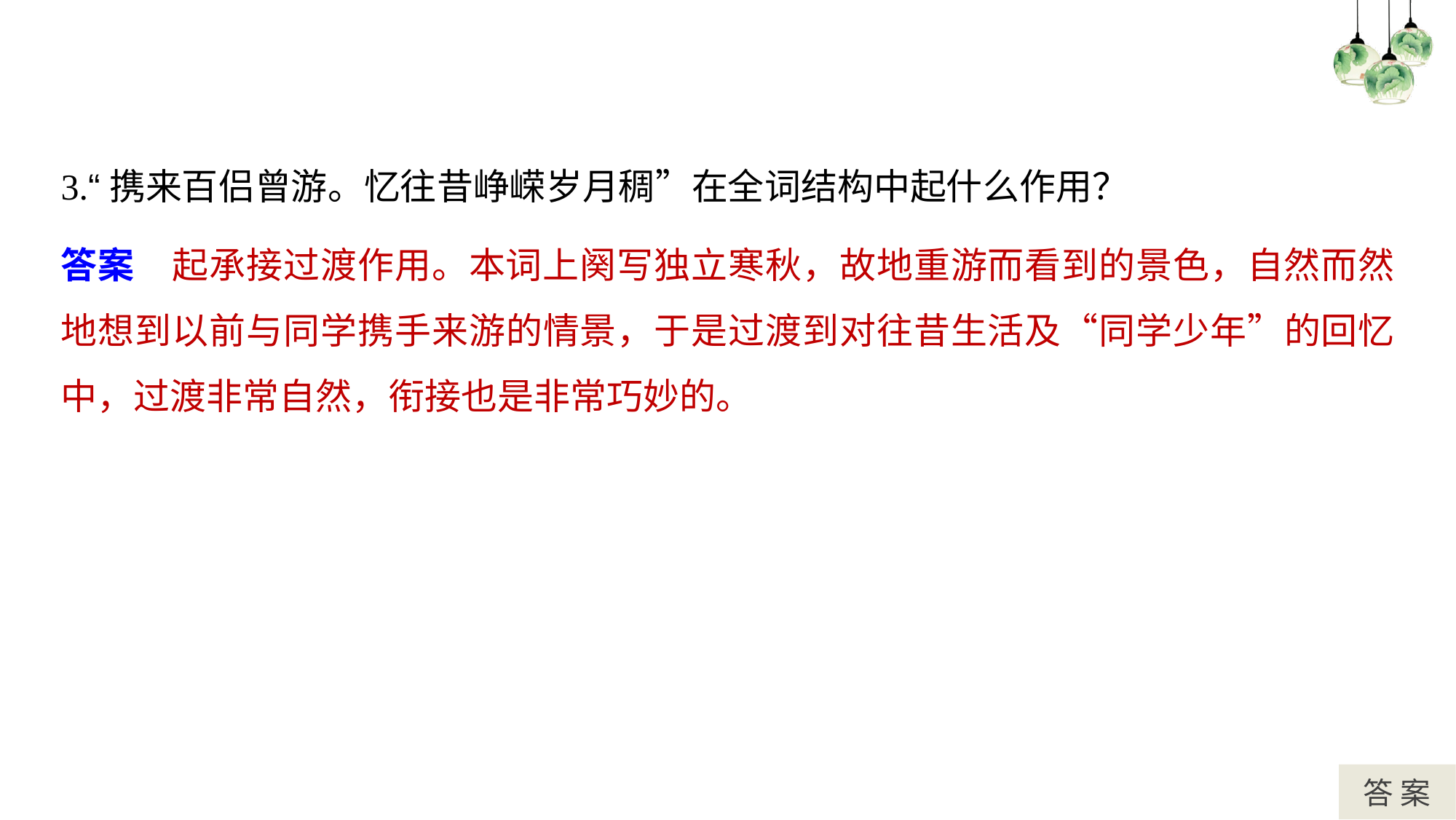

3.“携来百侣曾游。忆往昔峥嵘岁月稠”在全词结构中起什么作用？
答案　起承接过渡作用。本词上阕写独立寒秋，故地重游而看到的景色，自然而然地想到以前与同学携手来游的情景，于是过渡到对往昔生活及“同学少年”的回忆中，过渡非常自然，衔接也是非常巧妙的。
答 案